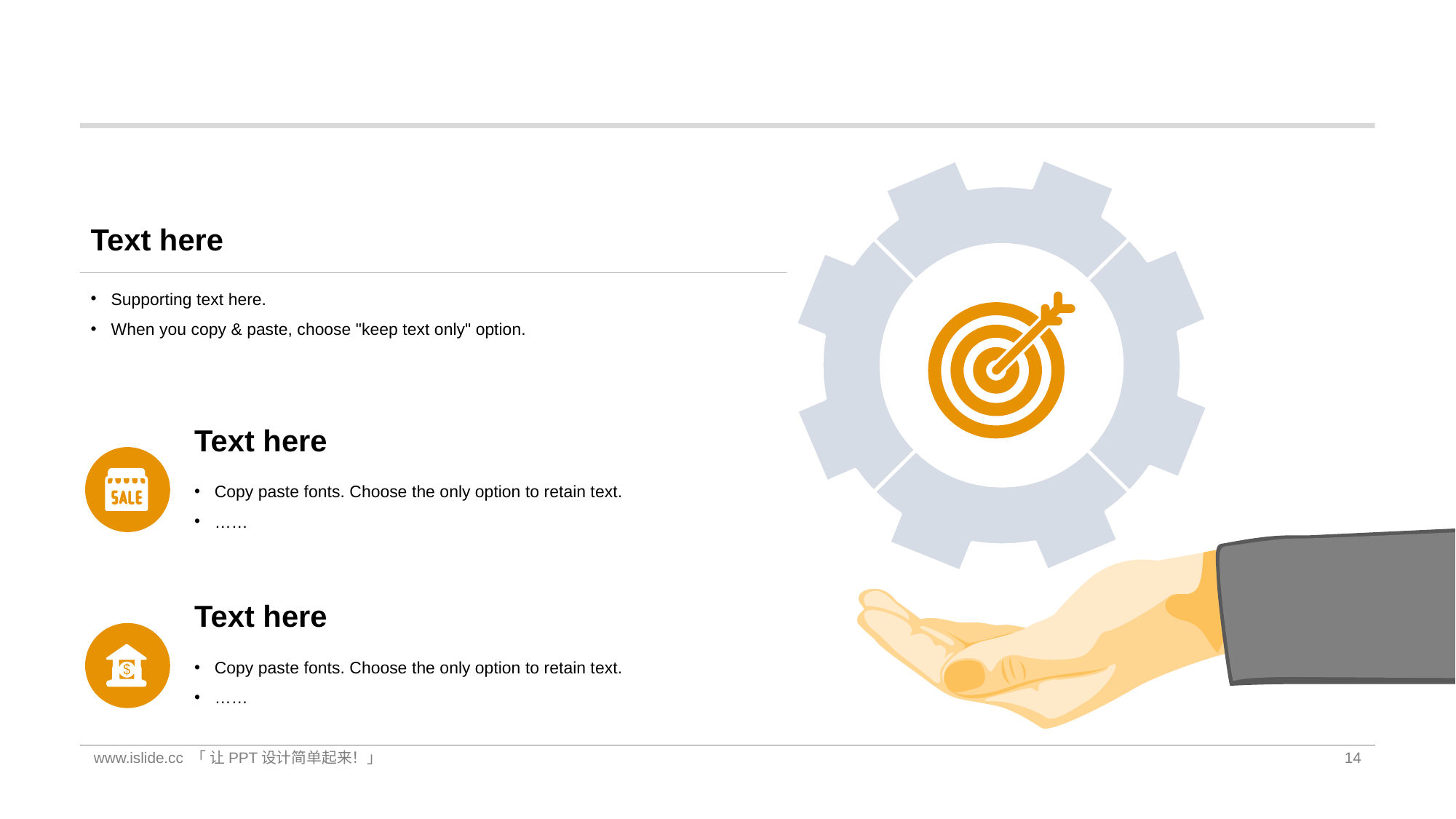

#

Text here

Supporting text here.
When you copy & paste, choose "keep text only" option.

Text here

Copy paste fonts. Choose the only option to retain text.
……

Text here

Copy paste fonts. Choose the only option to retain text.
……

www.islide.cc 「 让PPT设计简单起来！」
14